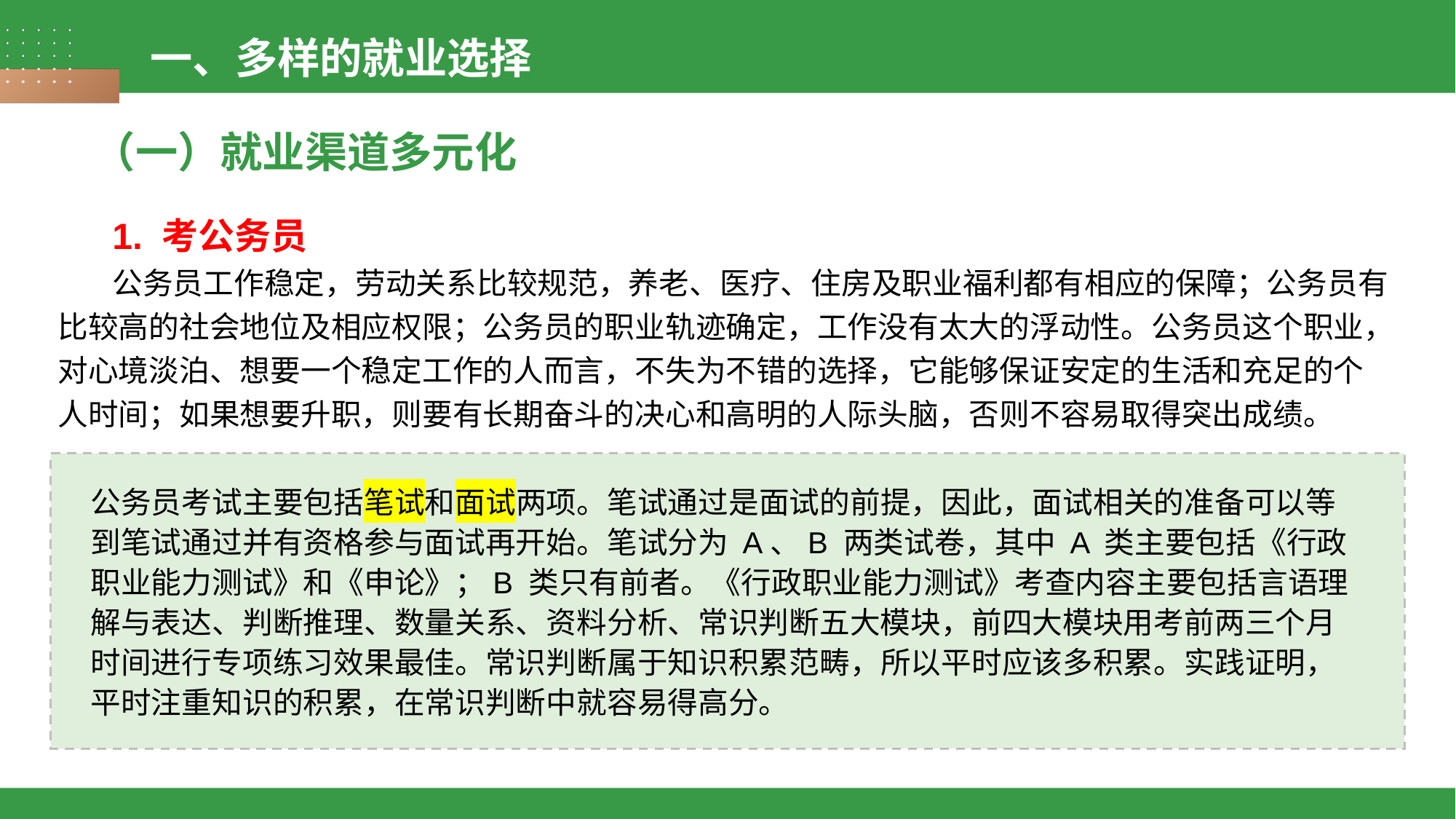

一、多样的就业选择
（一）就业渠道多元化
1. 考公务员
公务员工作稳定，劳动关系比较规范，养老、医疗、住房及职业福利都有相应的保障；公务员有比较高的社会地位及相应权限；公务员的职业轨迹确定，工作没有太大的浮动性。公务员这个职业，对心境淡泊、想要一个稳定工作的人而言，不失为不错的选择，它能够保证安定的生活和充足的个人时间；如果想要升职，则要有长期奋斗的决心和高明的人际头脑，否则不容易取得突出成绩。

公务员考试主要包括笔试和面试两项。笔试通过是面试的前提，因此，面试相关的准备可以等到笔试通过并有资格参与面试再开始。笔试分为 A、B 两类试卷，其中 A 类主要包括《行政职业能力测试》和《申论》；B 类只有前者。《行政职业能力测试》考查内容主要包括言语理解与表达、判断推理、数量关系、资料分析、常识判断五大模块，前四大模块用考前两三个月时间进行专项练习效果最佳。常识判断属于知识积累范畴，所以平时应该多积累。实践证明，平时注重知识的积累，在常识判断中就容易得高分。